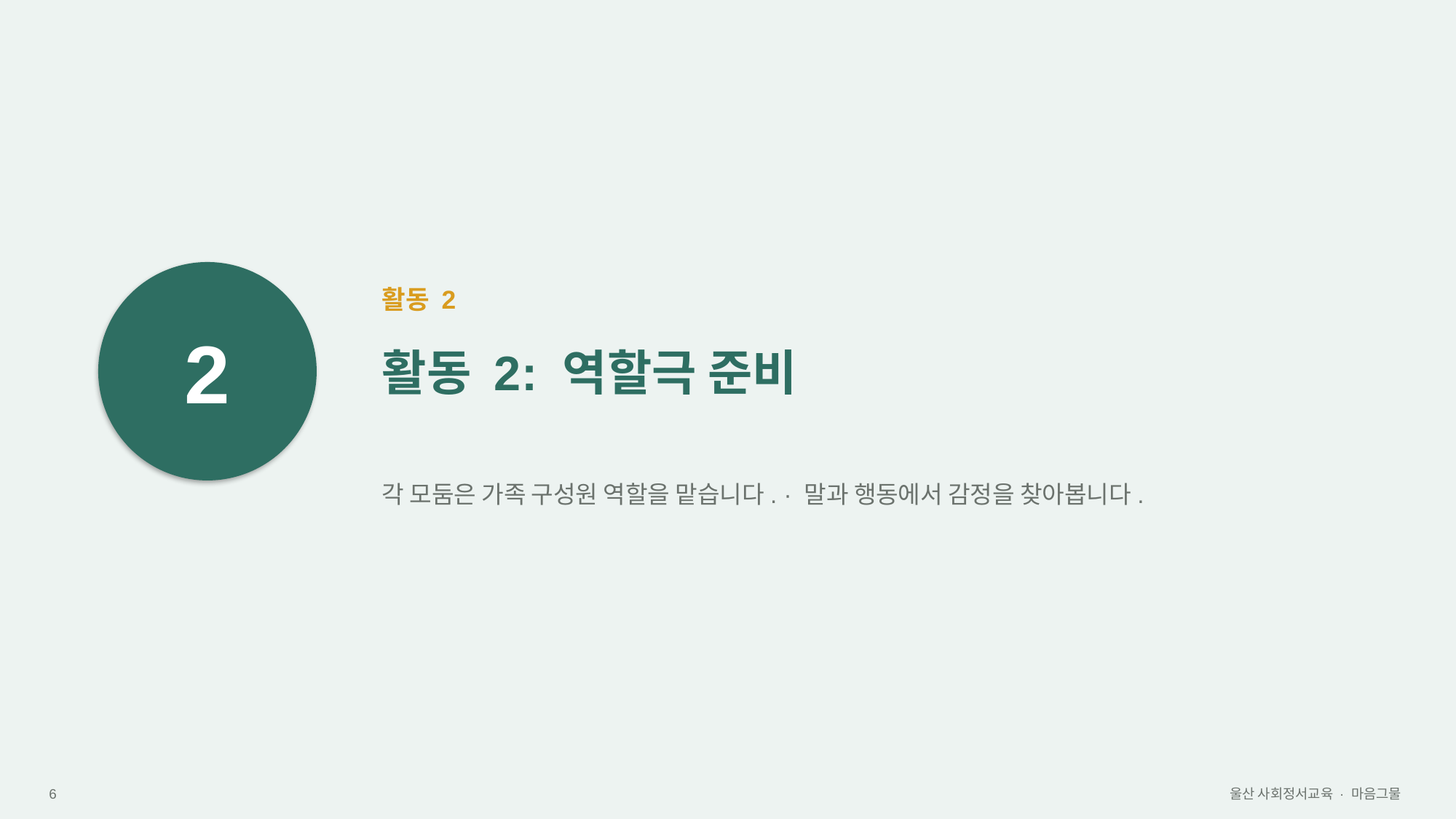

2
활동 2
활동 2: 역할극 준비
각 모둠은 가족 구성원 역할을 맡습니다. · 말과 행동에서 감정을 찾아봅니다.
6
울산 사회정서교육 · 마음그물